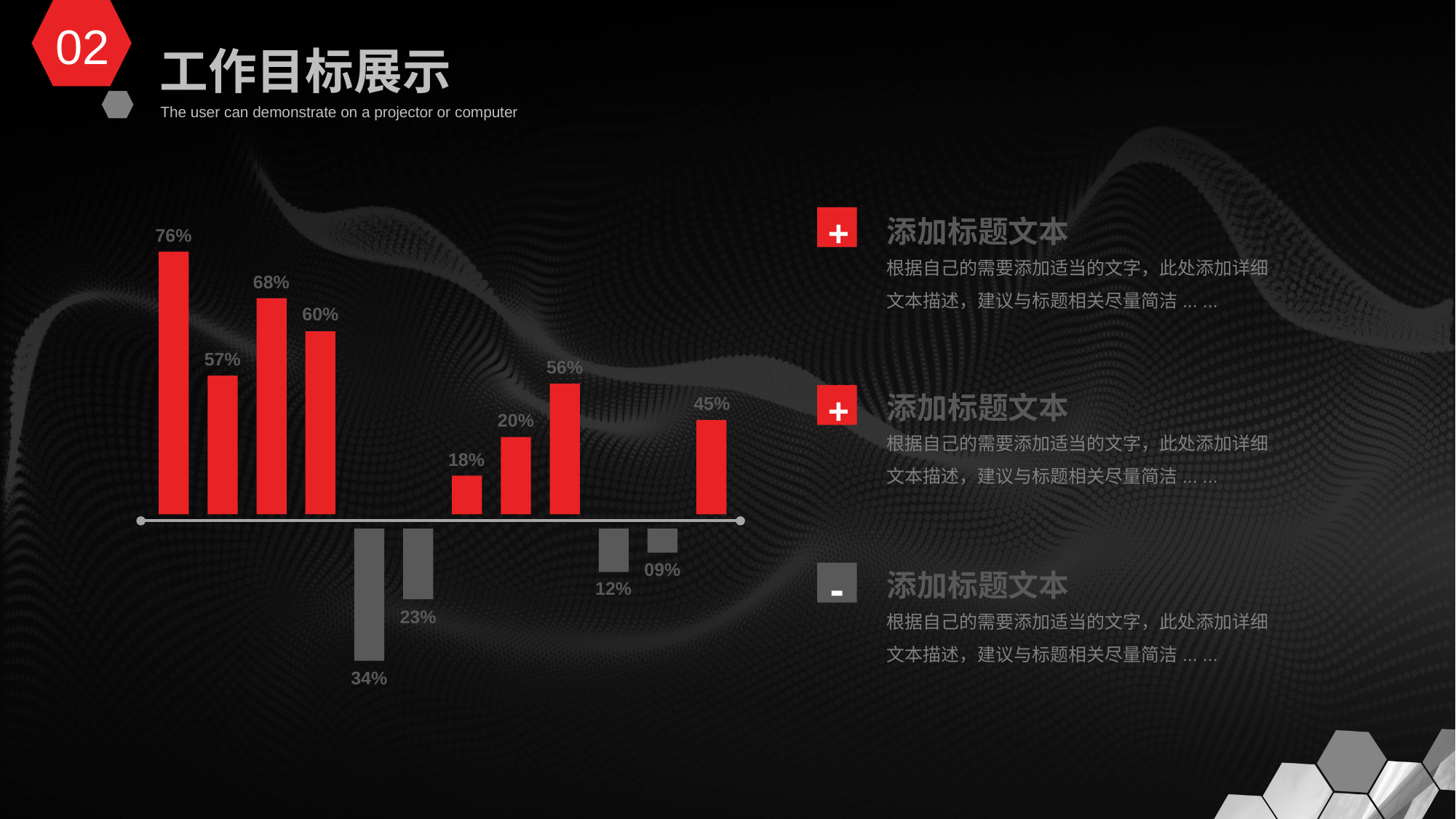

02
工作目标展示
The user can demonstrate on a projector or computer
添加标题文本
根据自己的需要添加适当的文字，此处添加详细文本描述，建议与标题相关尽量简洁... ...
+
76%

68%

60%

57%

56%

添加标题文本
根据自己的需要添加适当的文字，此处添加详细文本描述，建议与标题相关尽量简洁... ...
+
45%

20%

18%

09%

34%

23%

12%
添加标题文本
根据自己的需要添加适当的文字，此处添加详细文本描述，建议与标题相关尽量简洁... ...
-